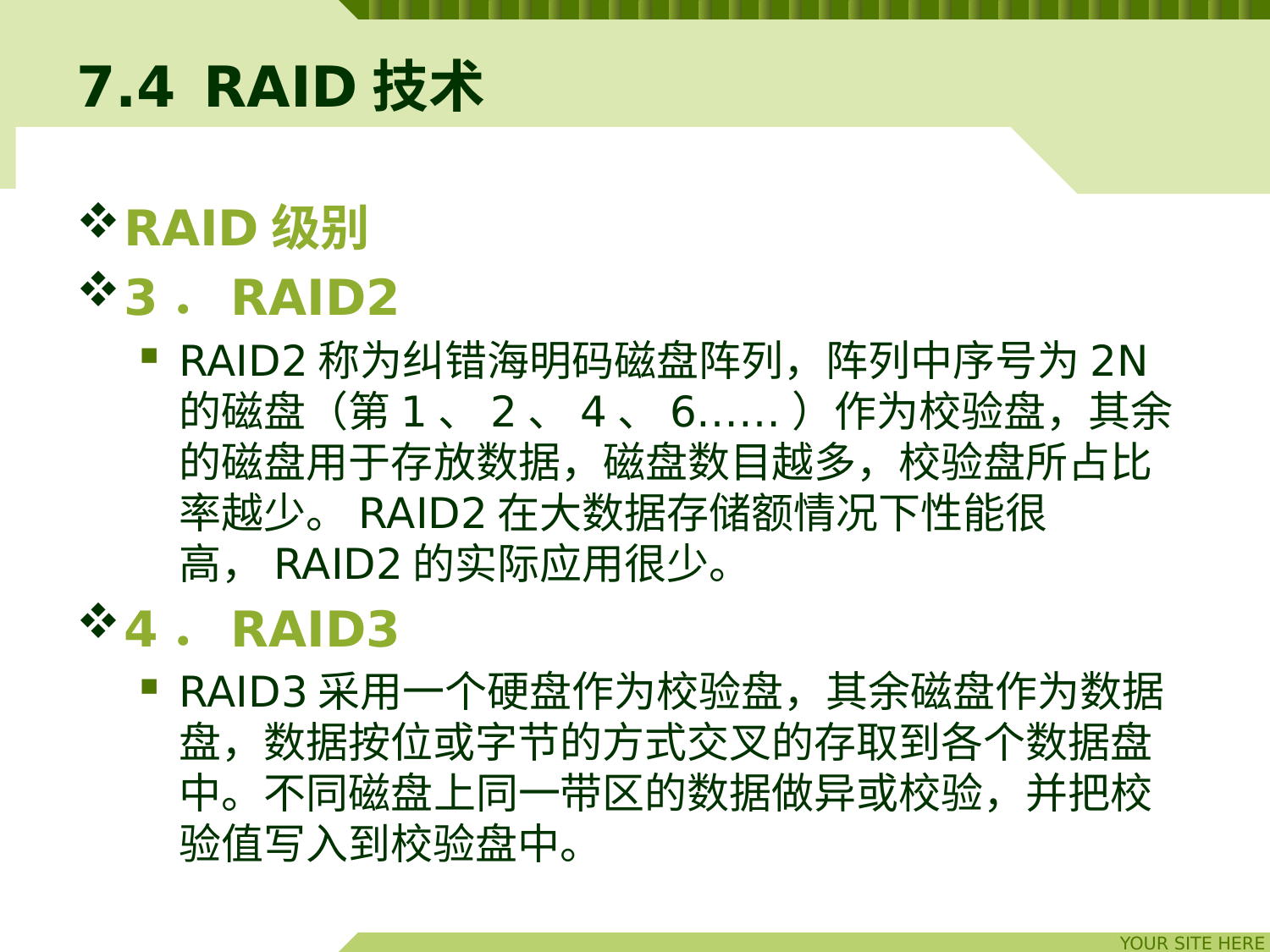

# 7.4	RAID技术
RAID级别
3．RAID2
RAID2称为纠错海明码磁盘阵列，阵列中序号为2N的磁盘（第1、2、4、6……）作为校验盘，其余的磁盘用于存放数据，磁盘数目越多，校验盘所占比率越少。RAID2在大数据存储额情况下性能很高，RAID2的实际应用很少。
4．RAID3
RAID3采用一个硬盘作为校验盘，其余磁盘作为数据盘，数据按位或字节的方式交叉的存取到各个数据盘中。不同磁盘上同一带区的数据做异或校验，并把校验值写入到校验盘中。